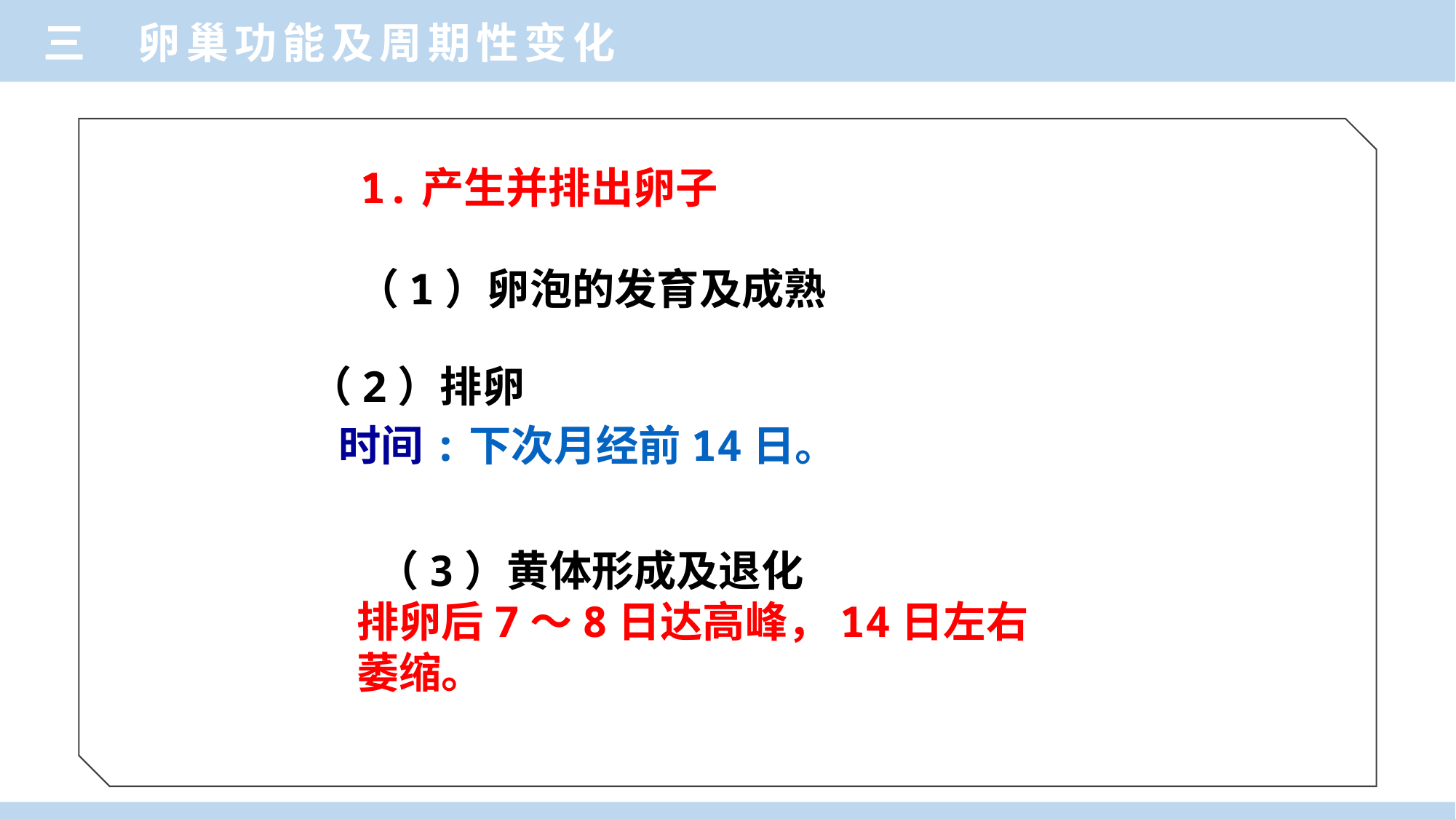

三   卵巢功能及周期性变化

  1.产生并排出卵子
（1）卵泡的发育及成熟
（2）排卵
  时间:下次月经前14日。
 （3）黄体形成及退化
排卵后7～8日达高峰，14日左右萎缩。